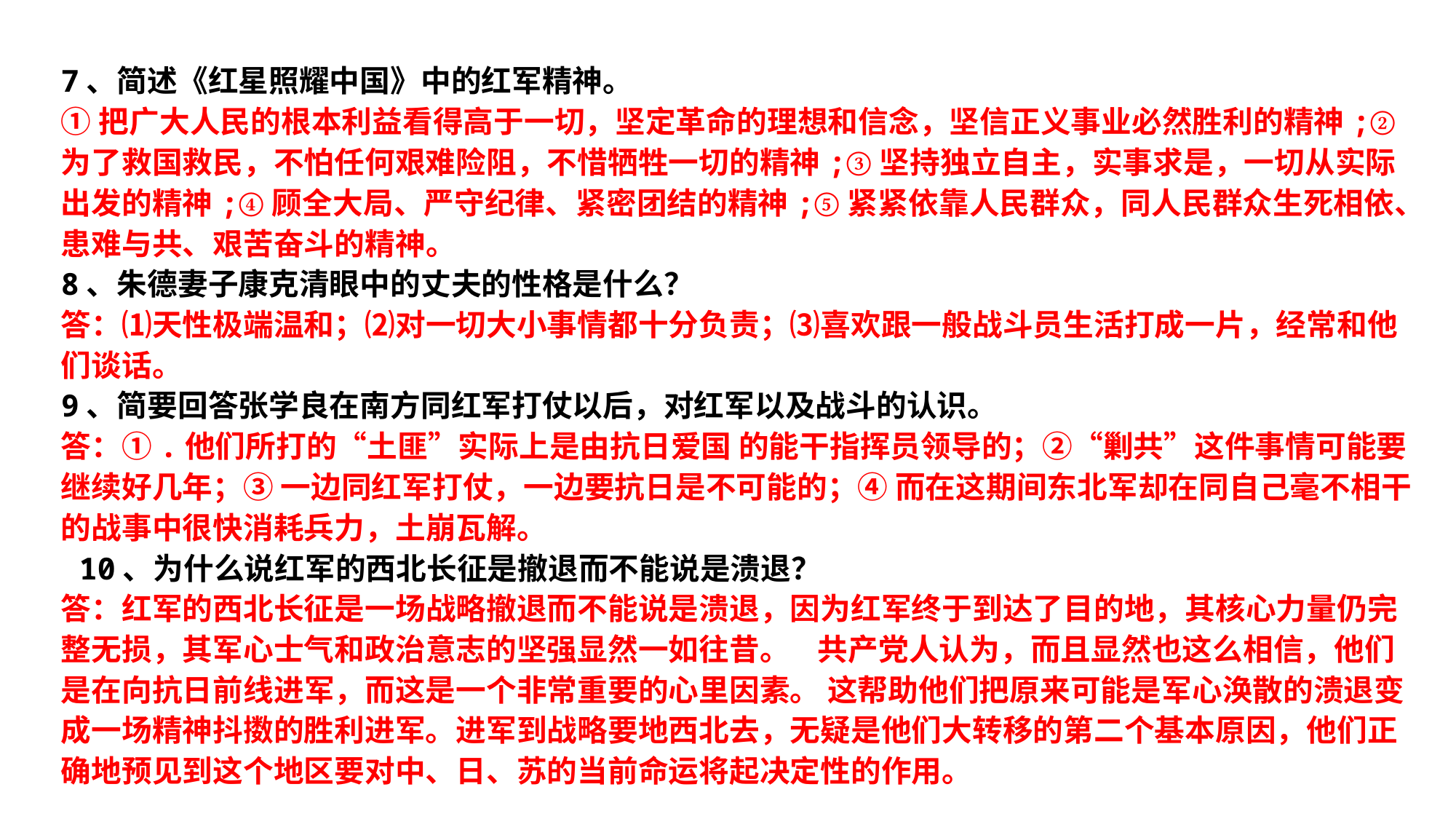

7、简述《红星照耀中国》中的红军精神。
①把广大人民的根本利益看得高于一切，坚定革命的理想和信念，坚信正义事业必然胜利的精神;②为了救国救民，不怕任何艰难险阻，不惜牺牲一切的精神;③坚持独立自主，实事求是，一切从实际出发的精神;④顾全大局、严守纪律、紧密团结的精神;⑤紧紧依靠人民群众，同人民群众生死相依、患难与共、艰苦奋斗的精神。
8、朱德妻子康克清眼中的丈夫的性格是什么？
答：⑴天性极端温和；⑵对一切大小事情都十分负责；⑶喜欢跟一般战斗员生活打成一片，经常和他们谈话。
9、简要回答张学良在南方同红军打仗以后，对红军以及战斗的认识。
答：①.他们所打的“土匪”实际上是由抗日爱国 的能干指挥员领导的；②“剿共”这件事情可能要继续好几年；③ 一边同红军打仗，一边要抗日是不可能的；④ 而在这期间东北军却在同自己毫不相干的战事中很快消耗兵力，土崩瓦解。
 10、为什么说红军的西北长征是撤退而不能说是溃退？
答：红军的西北长征是一场战略撤退而不能说是溃退，因为红军终于到达了目的地，其核心力量仍完整无损，其军心士气和政治意志的坚强显然一如往昔。    共产党人认为，而且显然也这么相信，他们是在向抗日前线进军，而这是一个非常重要的心里因素。 这帮助他们把原来可能是军心涣散的溃退变成一场精神抖擞的胜利进军。进军到战略要地西北去，无疑是他们大转移的第二个基本原因，他们正确地预见到这个地区要对中、日、苏的当前命运将起决定性的作用。